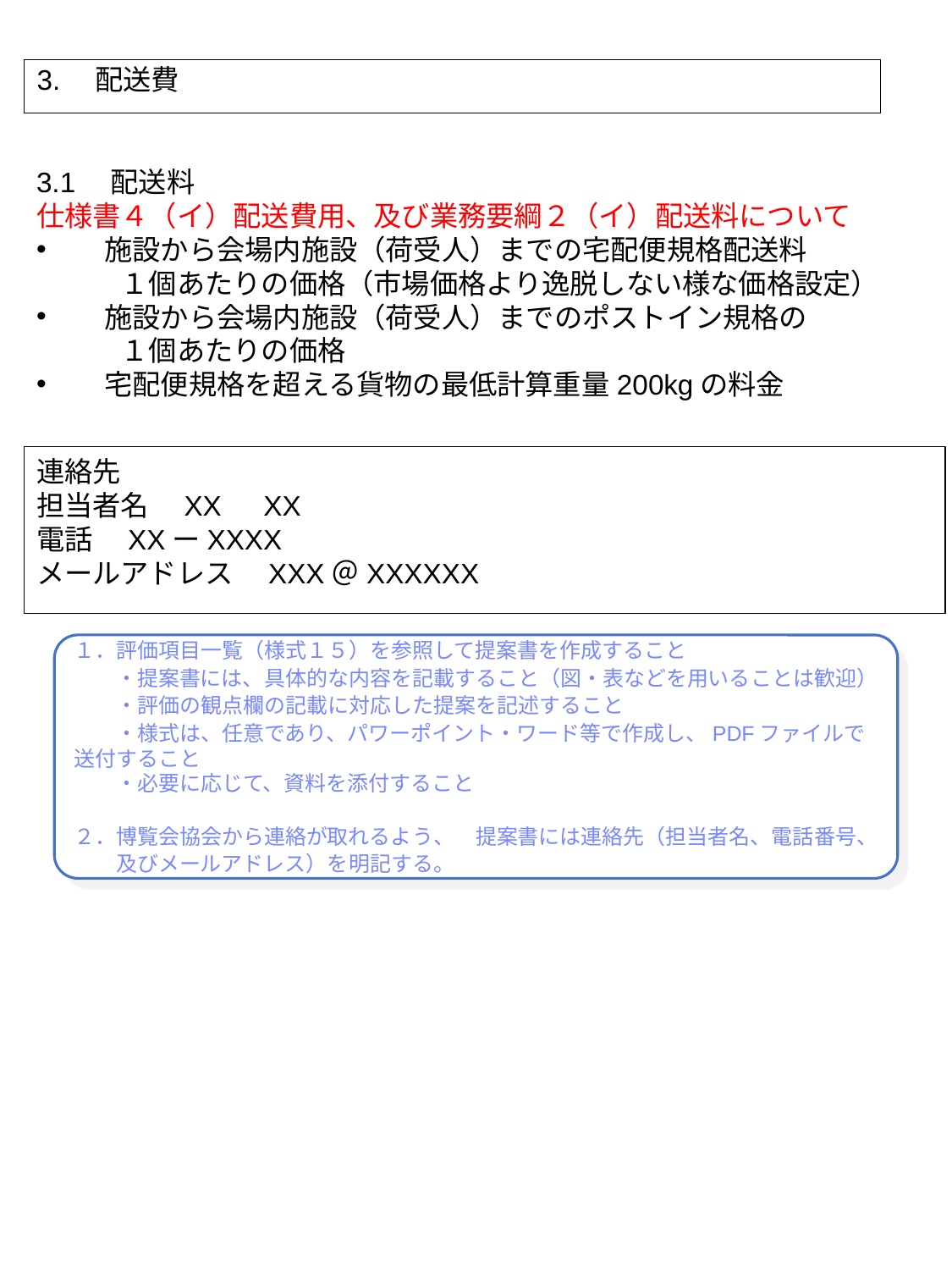

3.　配送費
3.1　配送料
仕様書４（イ）配送費用、及び業務要綱２（イ）配送料について
　施設から会場内施設（荷受人）までの宅配便規格配送料
　　　１個あたりの価格（市場価格より逸脱しない様な価格設定）
　施設から会場内施設（荷受人）までのポストイン規格の
　　　１個あたりの価格
　宅配便規格を超える貨物の最低計算重量200kgの料金

連絡先
担当者名　XX　XX
電話　XXーXXXX
メールアドレス　XXX＠XXXXXX

１．評価項目一覧（様式１５）を参照して提案書を作成すること
　　・提案書には、具体的な内容を記載すること（図・表などを用いることは歓迎）
　　・評価の観点欄の記載に対応した提案を記述すること
　　・様式は、任意であり、パワーポイント・ワード等で作成し、PDFファイルで送付すること
　　・必要に応じて、資料を添付すること
２．博覧会協会から連絡が取れるよう、　提案書には連絡先（担当者名、電話番号、
　　及びメールアドレス）を明記する。